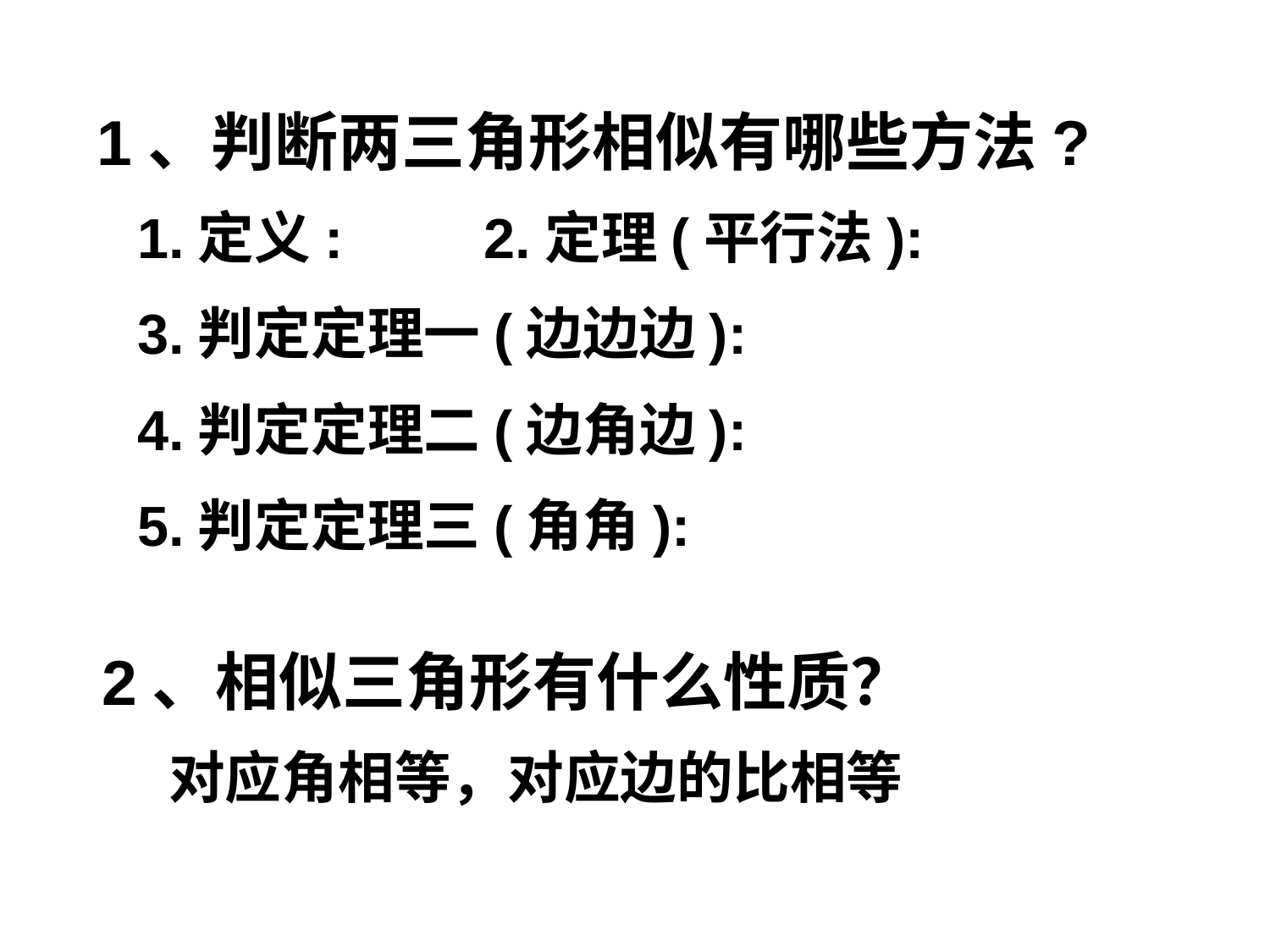

1、判断两三角形相似有哪些方法?
1.定义:         2.定理(平行法):
3.判定定理一(边边边):
4.判定定理二(边角边):
5.判定定理三(角角):
2、相似三角形有什么性质？
对应角相等，对应边的比相等